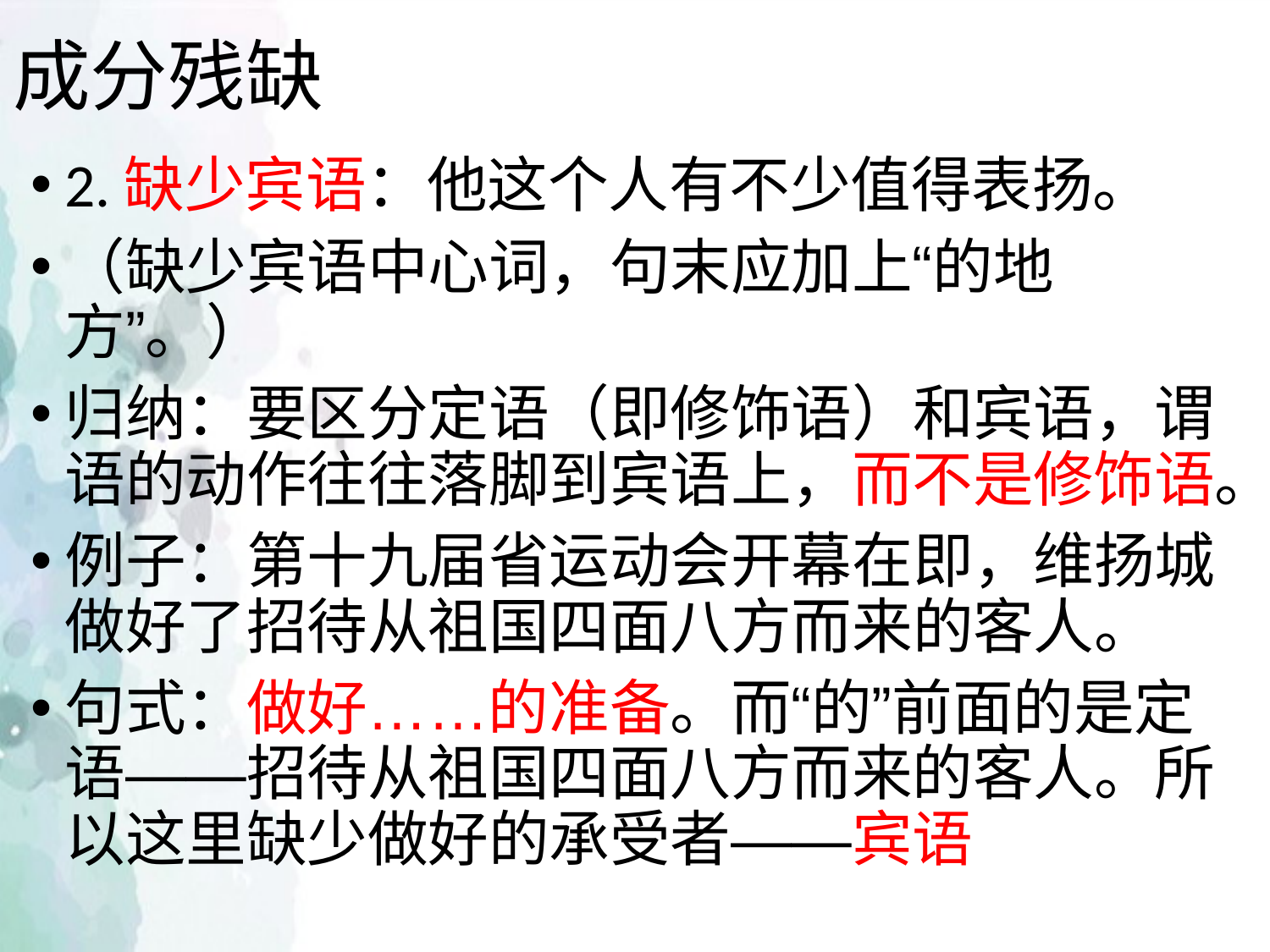

# 成分残缺
2.缺少宾语：他这个人有不少值得表扬。
（缺少宾语中心词，句末应加上“的地方”。）
归纳：要区分定语（即修饰语）和宾语，谓语的动作往往落脚到宾语上，而不是修饰语。
例子：第十九届省运动会开幕在即，维扬城做好了招待从祖国四面八方而来的客人。
句式：做好……的准备。而“的”前面的是定语——招待从祖国四面八方而来的客人。所以这里缺少做好的承受者——宾语